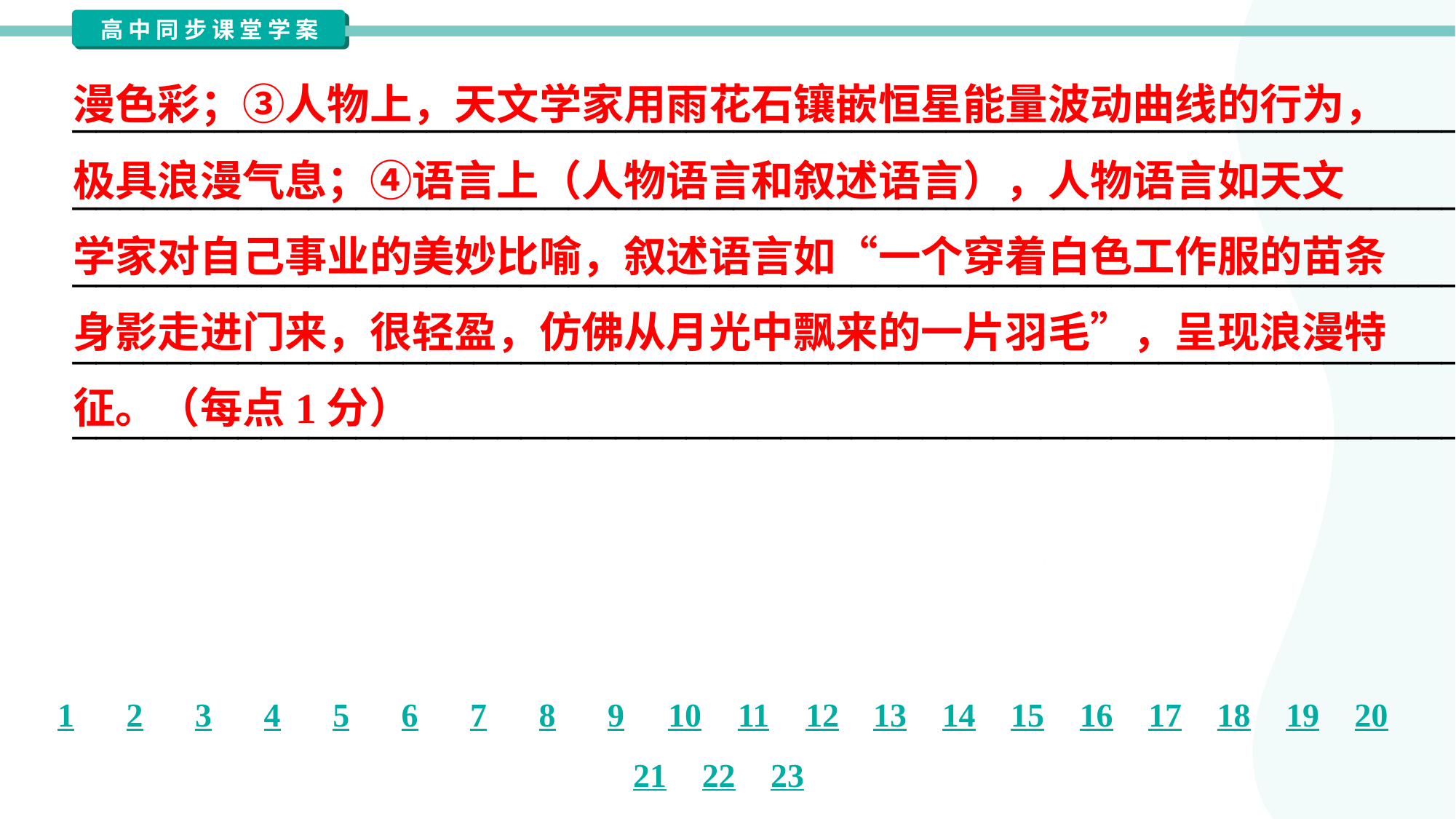

漫色彩；③人物上，天文学家用雨花石镶嵌恒星能量波动曲线的行为，
极具浪漫气息；④语言上（人物语言和叙述语言），人物语言如天文
学家对自己事业的美妙比喻，叙述语言如“一个穿着白色工作服的苗条
身影走进门来，很轻盈，仿佛从月光中飘来的一片羽毛”，呈现浪漫特
征。（每点1分）
_____________________________________________________________
_____________________________________________________________
_____________________________________________________________
_____________________________________________________________
_____________________________________________________________